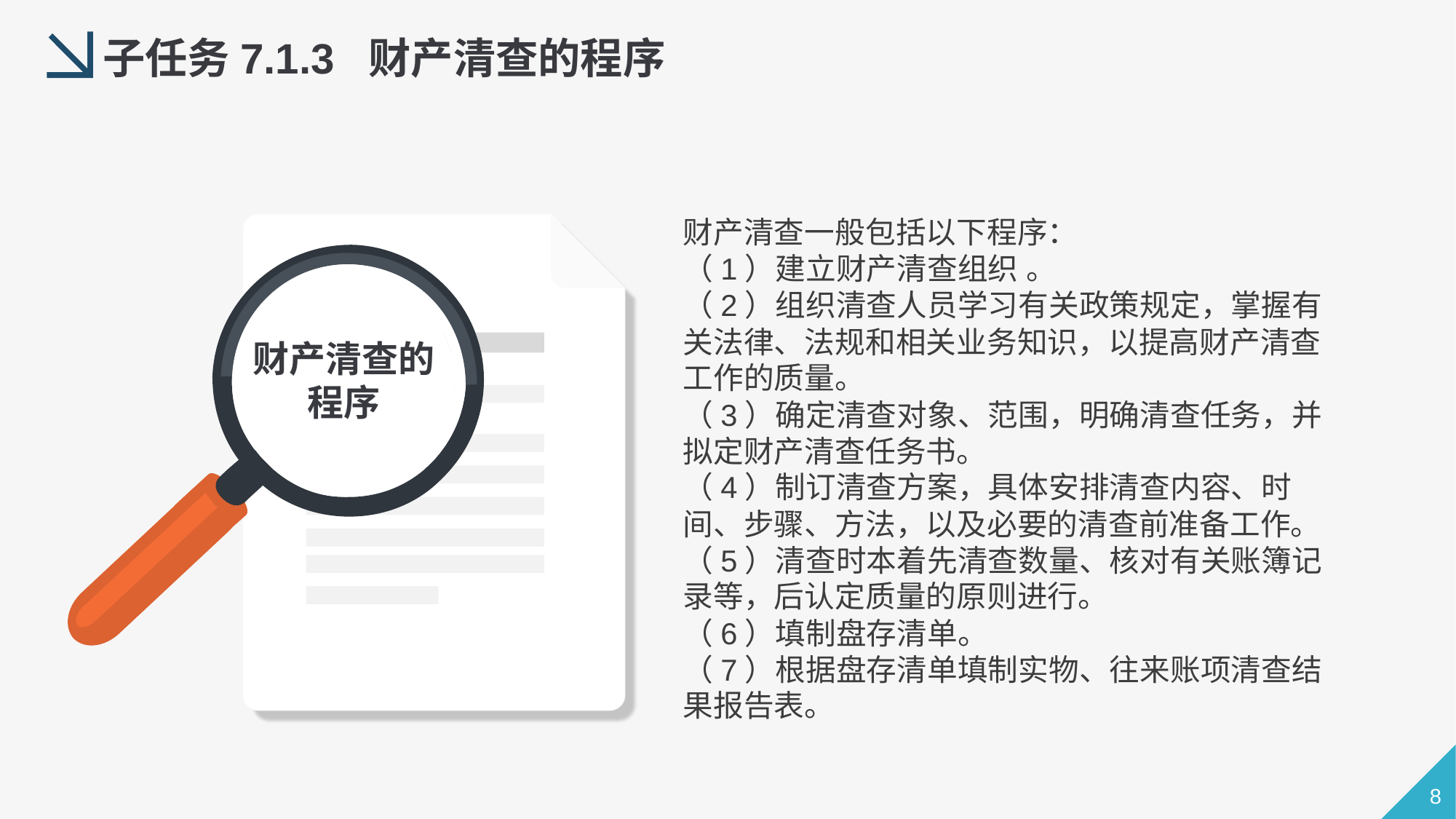

子任务7.1.3  财产清查的程序

财产清查一般包括以下程序：
（1）建立财产清查组织 。
（2）组织清查人员学习有关政策规定，掌握有关法律、法规和相关业务知识，以提高财产清查工作的质量。
（3）确定清查对象、范围，明确清查任务，并拟定财产清查任务书。
（4）制订清查方案，具体安排清查内容、时间、步骤、方法，以及必要的清查前准备工作。
（5）清查时本着先清查数量、核对有关账簿记录等，后认定质量的原则进行。
（6）填制盘存清单。
（7）根据盘存清单填制实物、往来账项清查结果报告表。

财产清查的程序